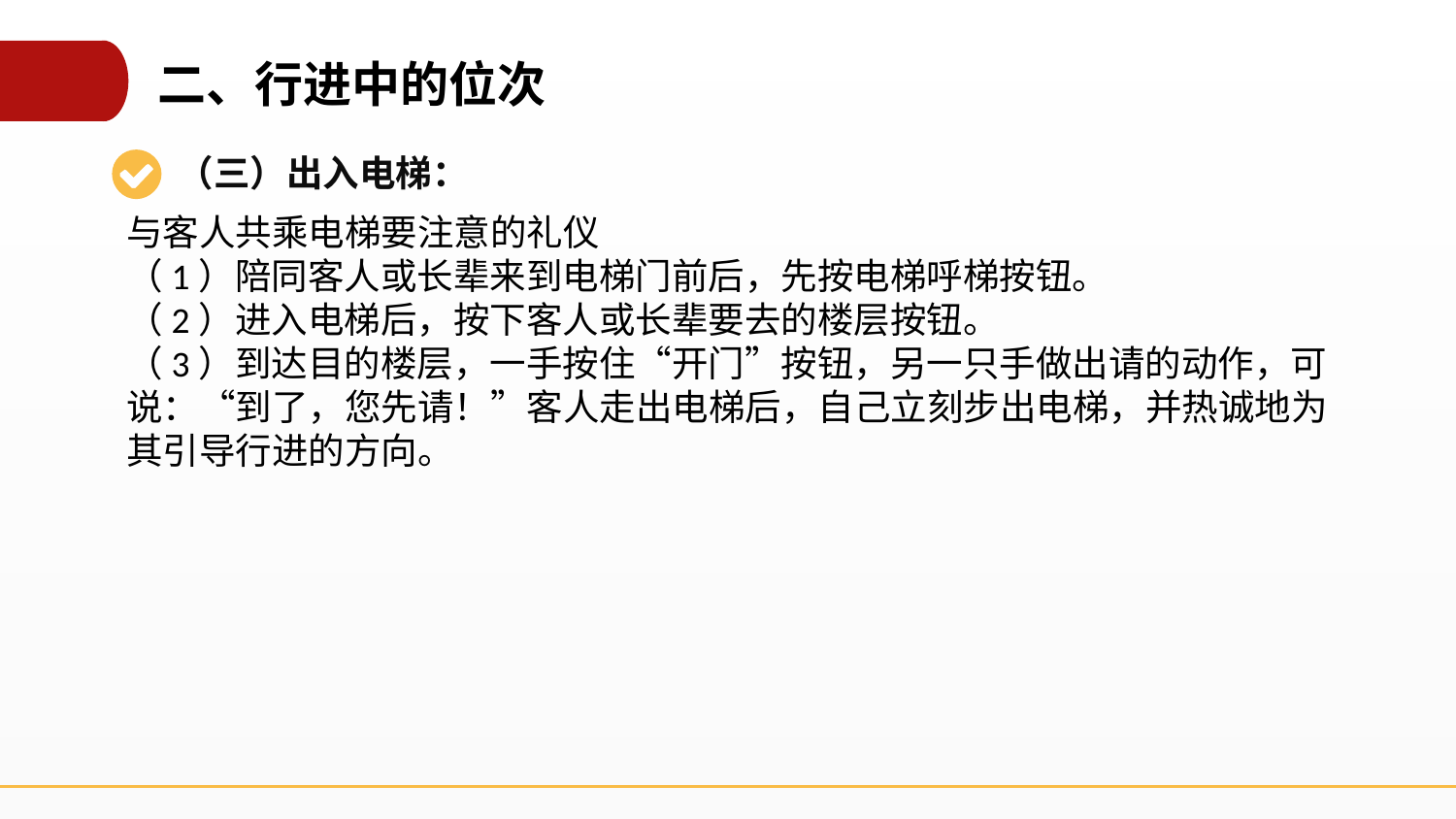

二、行进中的位次

（三）出入电梯：
与客人共乘电梯要注意的礼仪
（1）陪同客人或长辈来到电梯门前后，先按电梯呼梯按钮。
（2）进入电梯后，按下客人或长辈要去的楼层按钮。
（3）到达目的楼层，一手按住“开门”按钮，另一只手做出请的动作，可说：“到了，您先请！”客人走出电梯后，自己立刻步出电梯，并热诚地为其引导行进的方向。